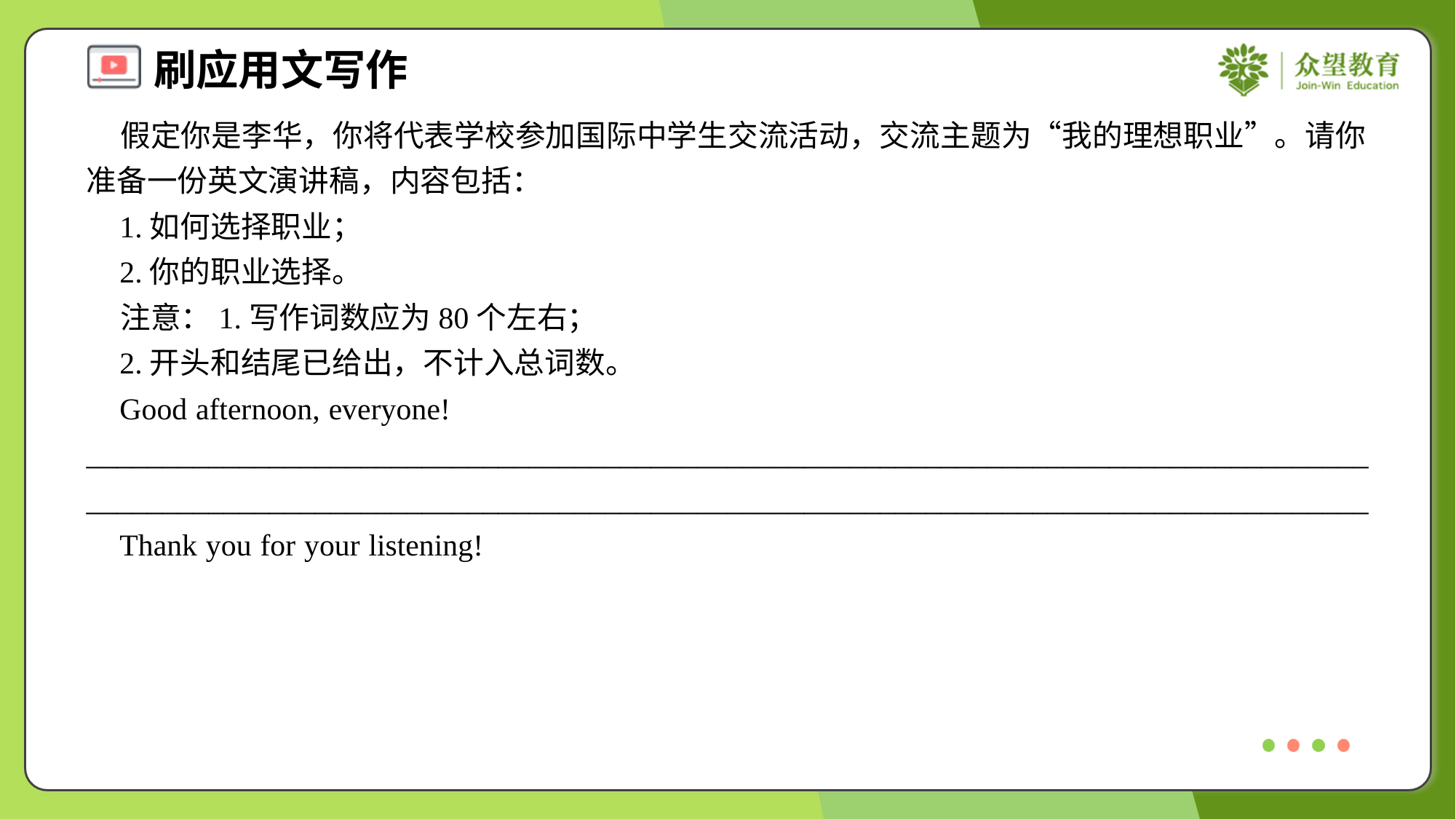

假定你是李华，你将代表学校参加国际中学生交流活动，交流主题为“我的理想职业”。请你准备一份英文演讲稿，内容包括：
    1.如何选择职业；
    2.你的职业选择。
    注意：1.写作词数应为80个左右；
    2.开头和结尾已给出，不计入总词数。
    Good afternoon, everyone!
________________________________________________________________________________________________________________________________________________________________________
    Thank you for your listening!